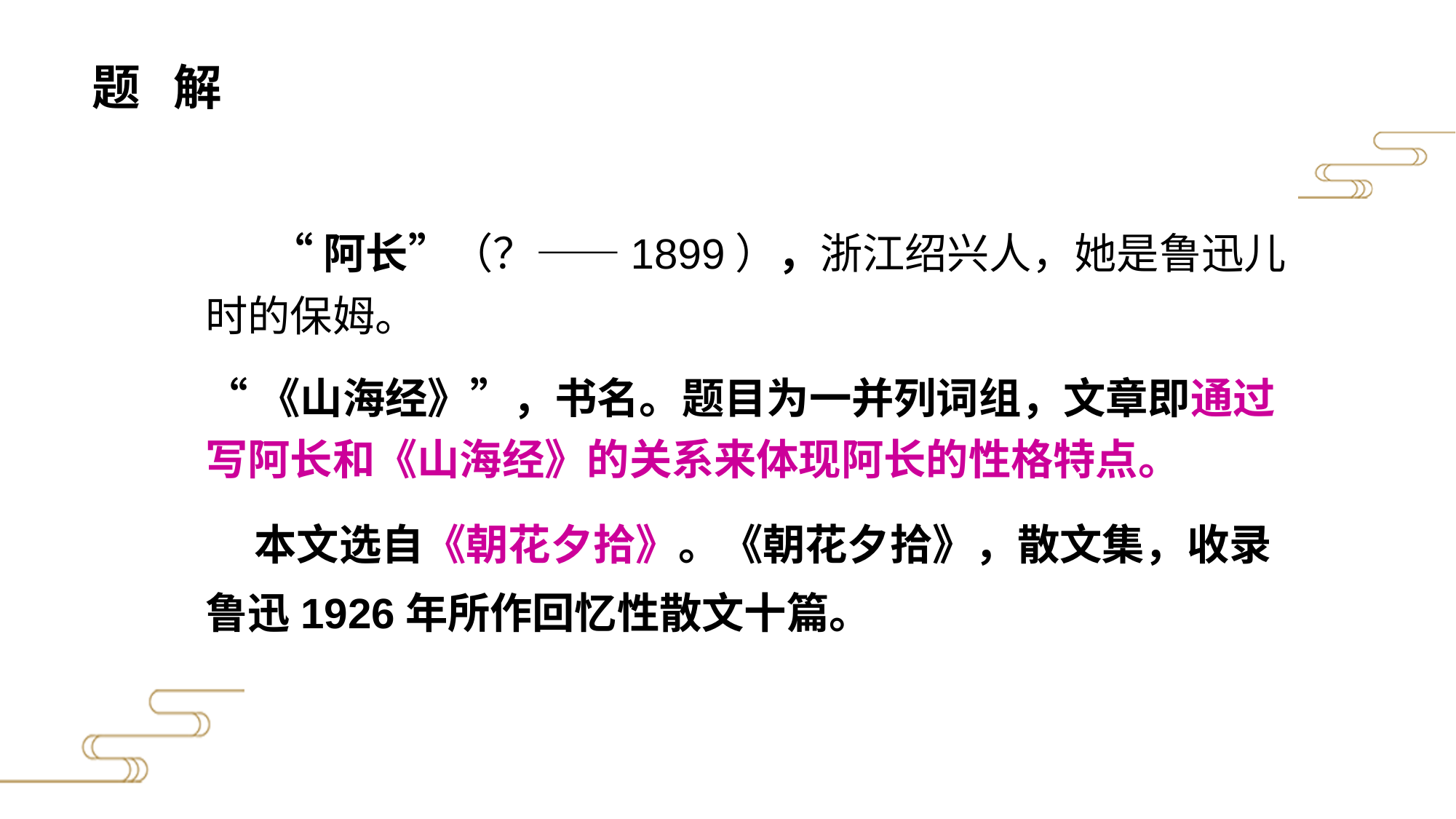

题   解

      “阿长”（？——1899），浙江绍兴人，她是鲁迅儿时的保姆。
“《山海经》”，书名。题目为一并列词组，文章即通过写阿长和《山海经》的关系来体现阿长的性格特点。
    本文选自《朝花夕拾》。《朝花夕拾》，散文集，收录鲁迅1926年所作回忆性散文十篇。